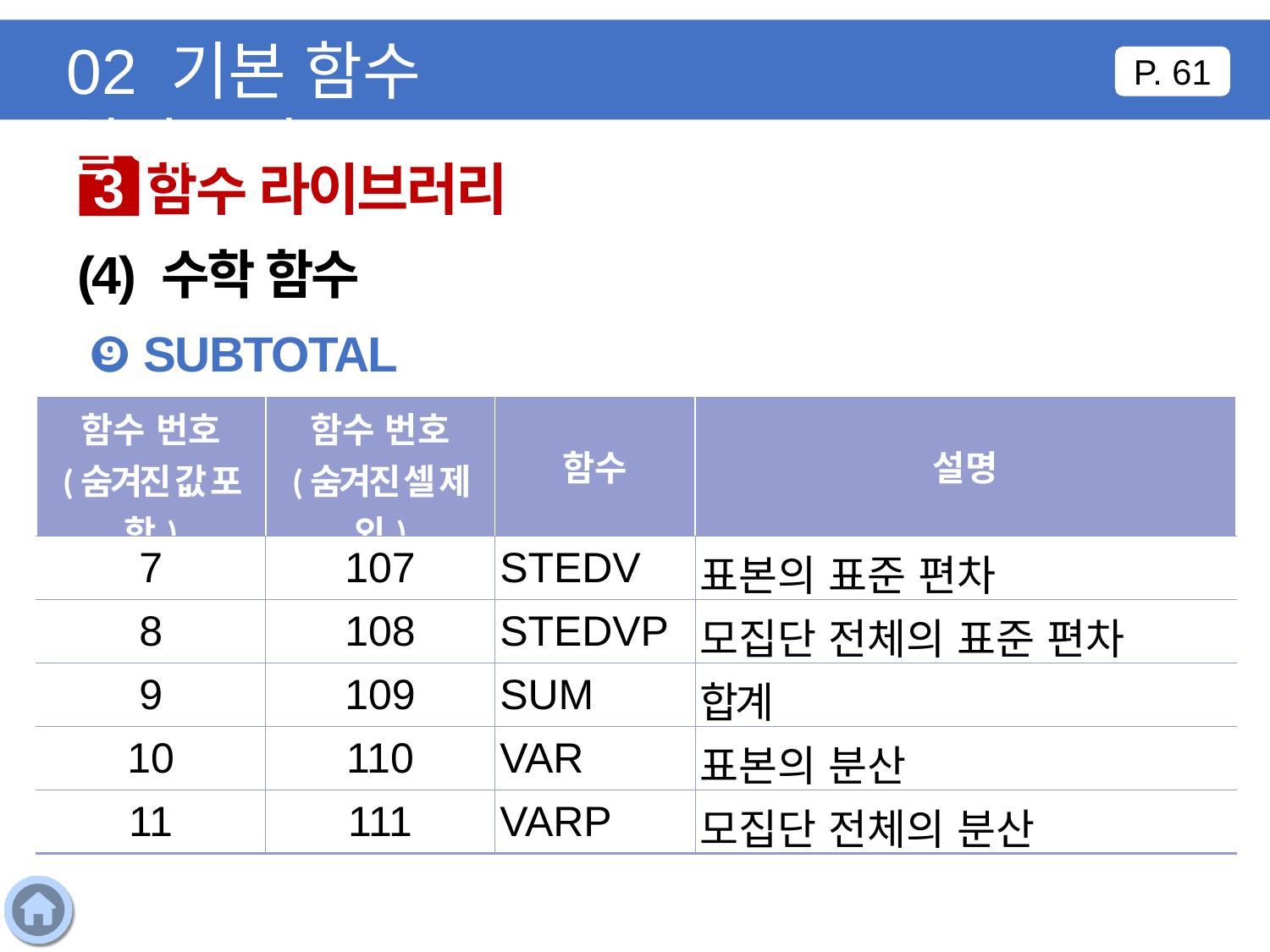

02 기본 함수 알아보기
P. 61
함수 라이브러리
3
(4) 수학 함수
❾ SUBTOTAL
| 함수 번호 (숨겨진 값 포함) | 함수 번호 (숨겨진 셀 제외) | 함수 | 설명 |
| --- | --- | --- | --- |
| 7 | 107 | STEDV | 표본의 표준 편차 |
| 8 | 108 | STEDVP | 모집단 전체의 표준 편차 |
| 9 | 109 | SUM | 합계 |
| 10 | 110 | VAR | 표본의 분산 |
| 11 | 111 | VARP | 모집단 전체의 분산 |